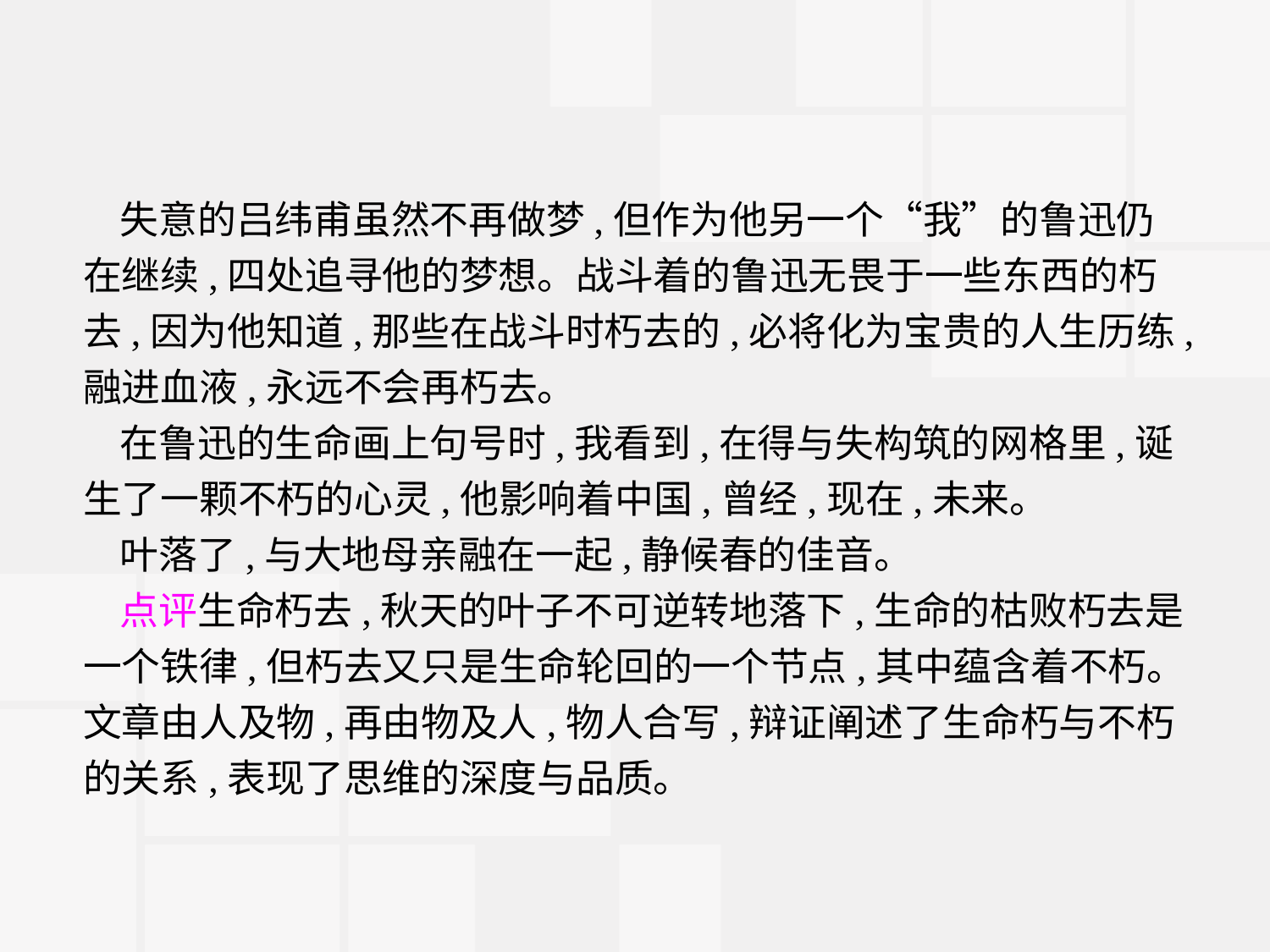

失意的吕纬甫虽然不再做梦,但作为他另一个“我”的鲁迅仍在继续,四处追寻他的梦想。战斗着的鲁迅无畏于一些东西的朽去,因为他知道,那些在战斗时朽去的,必将化为宝贵的人生历练,融进血液,永远不会再朽去。
在鲁迅的生命画上句号时,我看到,在得与失构筑的网格里,诞生了一颗不朽的心灵,他影响着中国,曾经,现在,未来。
叶落了,与大地母亲融在一起,静候春的佳音。
点评生命朽去,秋天的叶子不可逆转地落下,生命的枯败朽去是一个铁律,但朽去又只是生命轮回的一个节点,其中蕴含着不朽。文章由人及物,再由物及人,物人合写,辩证阐述了生命朽与不朽的关系,表现了思维的深度与品质。